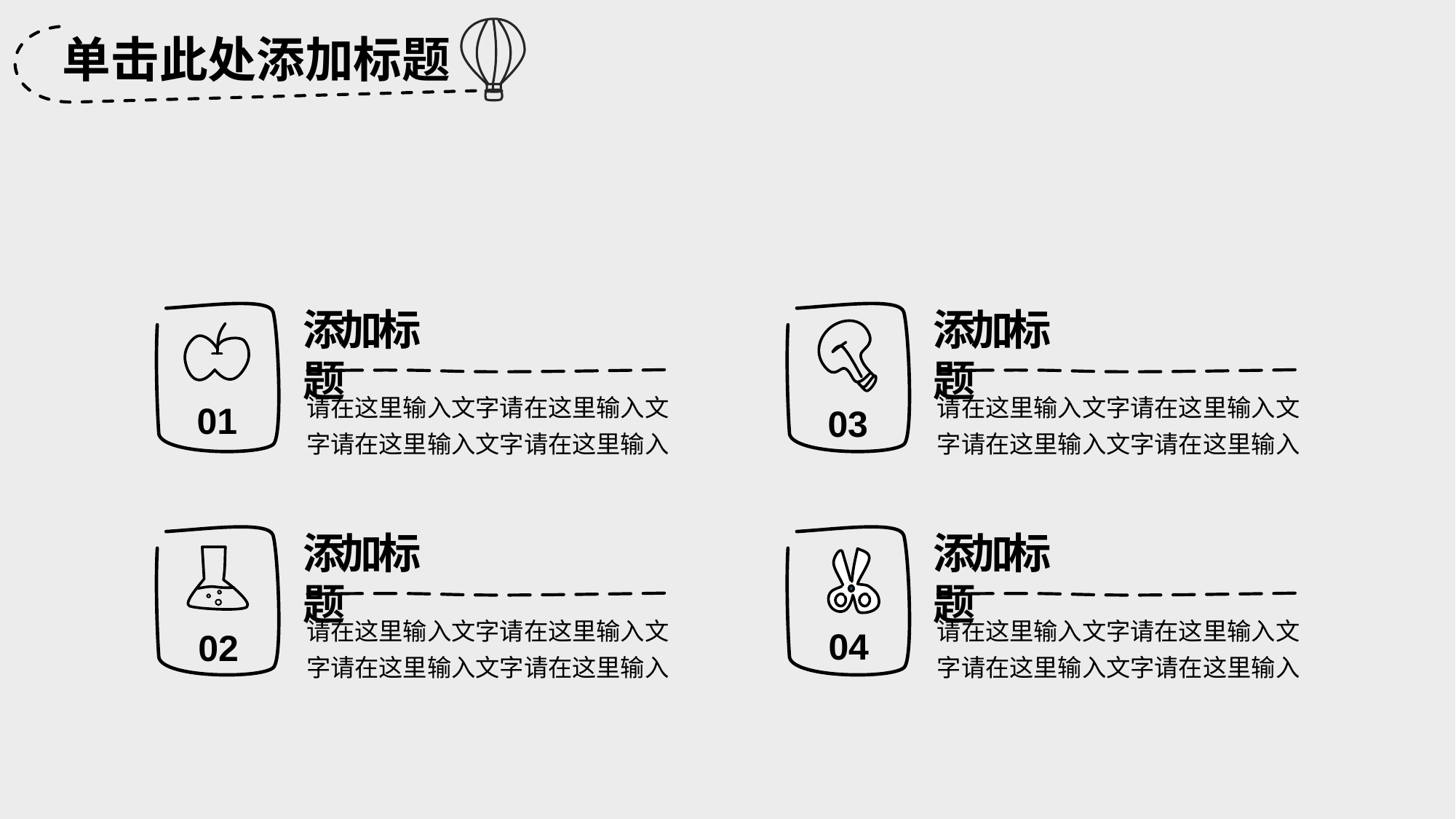

单击此处添加标题

添加标题
添加标题

请在这里输入文字请在这里输入文字请在这里输入文字请在这里输入
请在这里输入文字请在这里输入文字请在这里输入文字请在这里输入
01
03
添加标题
添加标题

请在这里输入文字请在这里输入文字请在这里输入文字请在这里输入
请在这里输入文字请在这里输入文字请在这里输入文字请在这里输入
04
02